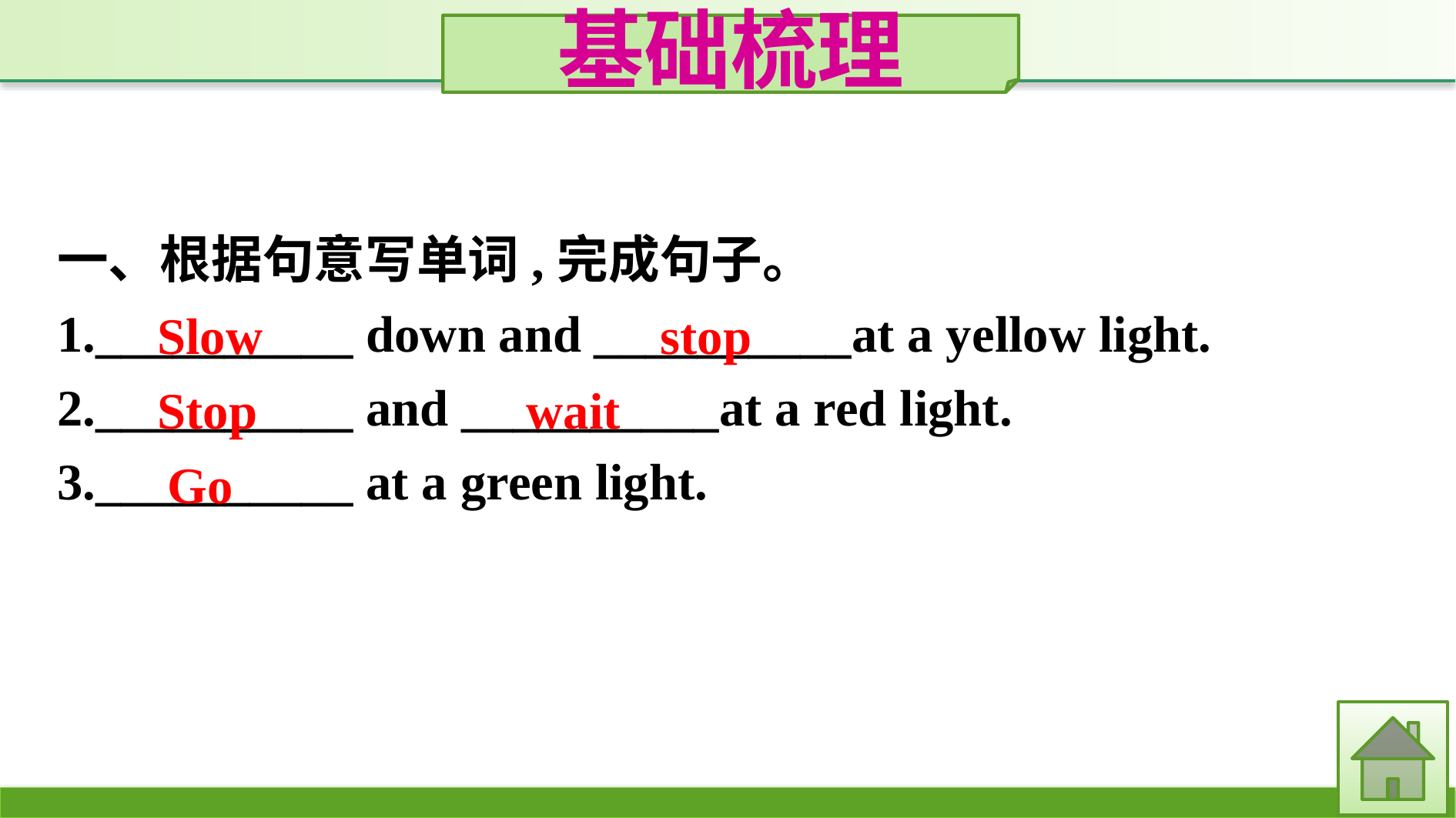

基础梳理
一、根据句意写单词,完成句子。
1.__________ down and __________at a yellow light.
2.__________ and __________at a red light.
3.__________ at a green light.
stop
Slow
wait
Stop
Go